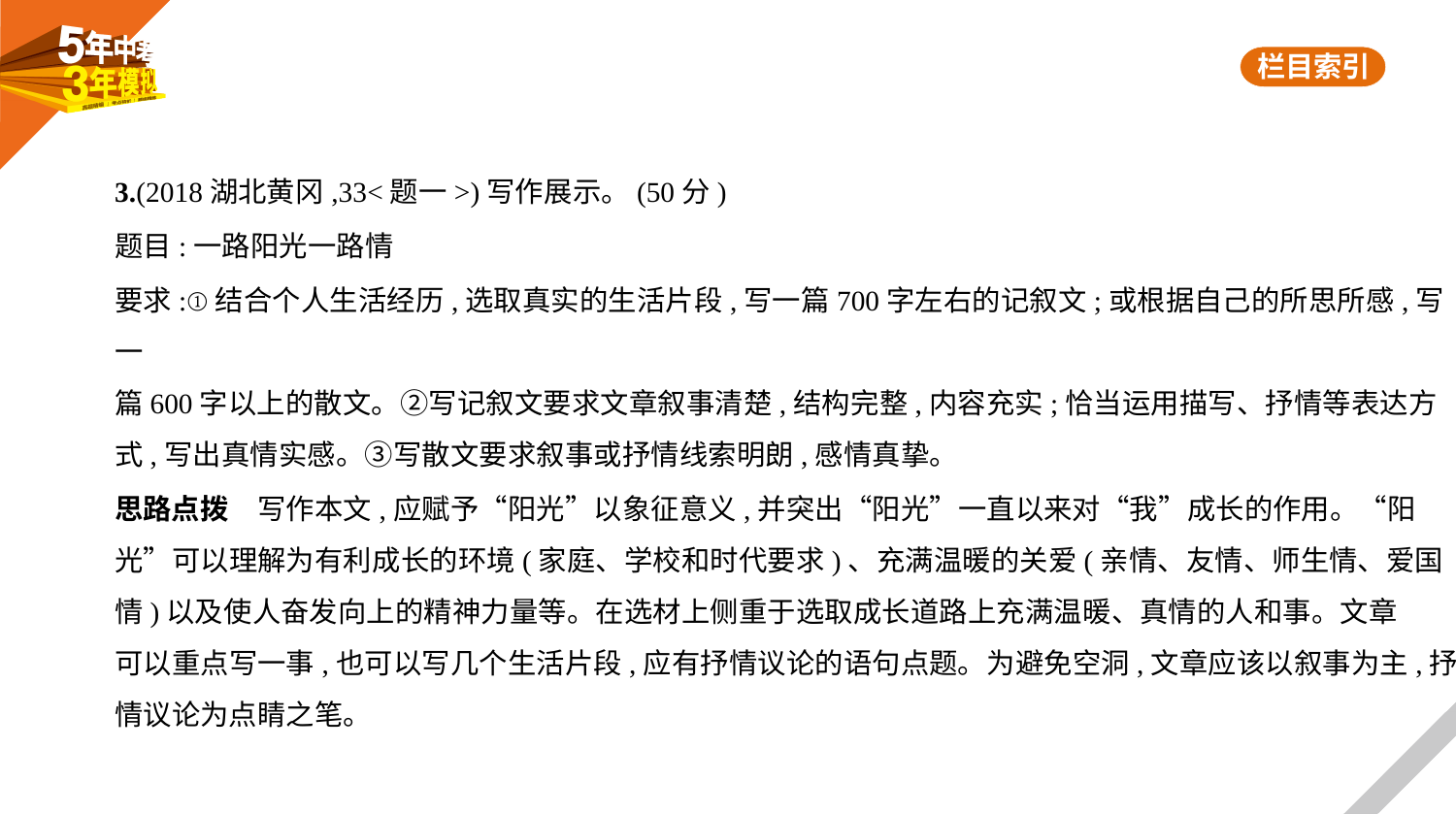

3.(2018湖北黄冈,33<题一>)写作展示。(50分)
题目:一路阳光一路情
要求:①结合个人生活经历,选取真实的生活片段,写一篇700字左右的记叙文;或根据自己的所思所感,写一
篇600字以上的散文。②写记叙文要求文章叙事清楚,结构完整,内容充实;恰当运用描写、抒情等表达方
式,写出真情实感。③写散文要求叙事或抒情线索明朗,感情真挚。
思路点拨　写作本文,应赋予“阳光”以象征意义,并突出“阳光”一直以来对“我”成长的作用。“阳
光”可以理解为有利成长的环境(家庭、学校和时代要求)、充满温暖的关爱(亲情、友情、师生情、爱国
情)以及使人奋发向上的精神力量等。在选材上侧重于选取成长道路上充满温暖、真情的人和事。文章
可以重点写一事,也可以写几个生活片段,应有抒情议论的语句点题。为避免空洞,文章应该以叙事为主,抒
情议论为点睛之笔。